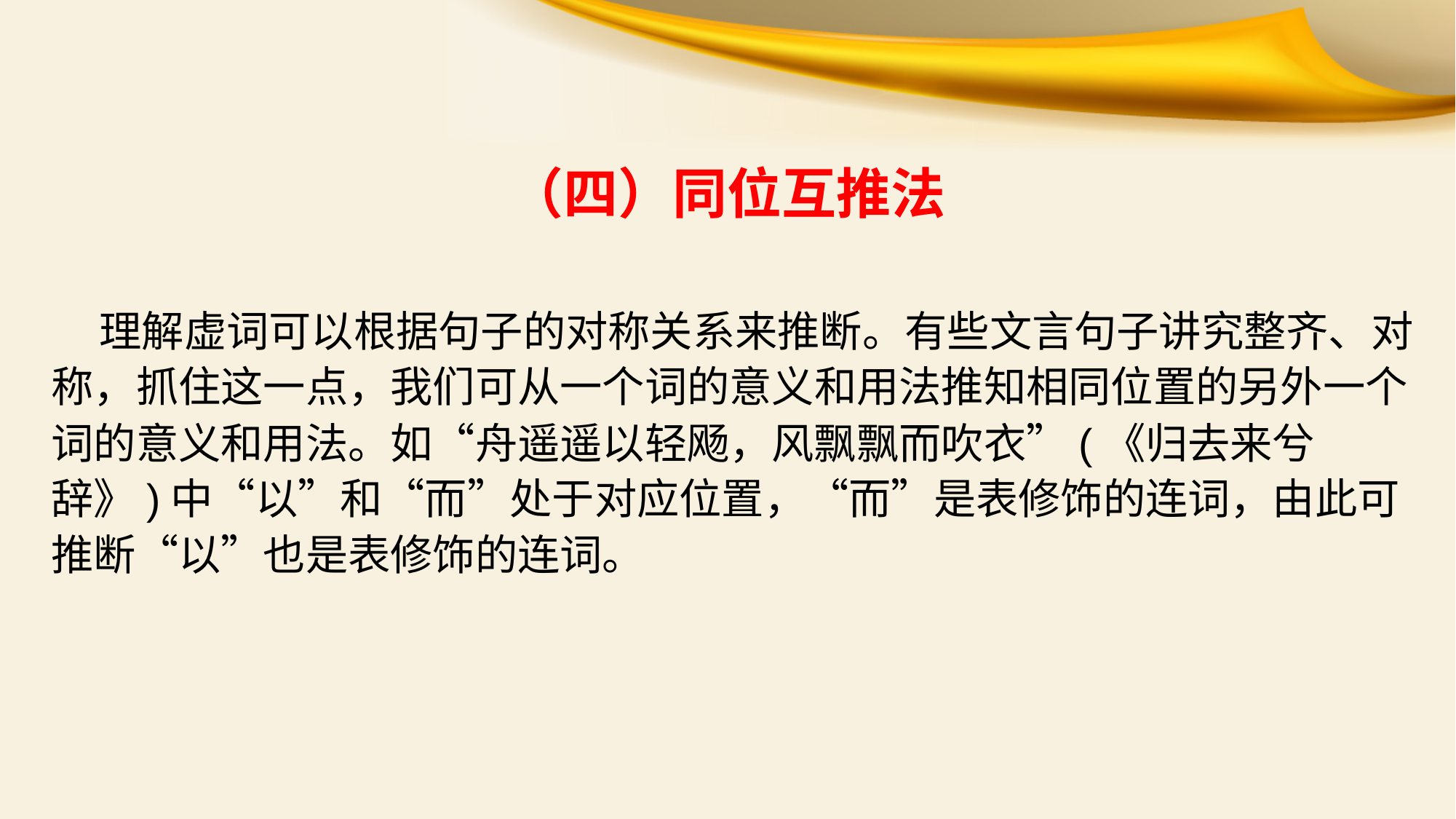

（四）同位互推法
    理解虚词可以根据句子的对称关系来推断。有些文言句子讲究整齐、对称，抓住这一点，我们可从一个词的意义和用法推知相同位置的另外一个词的意义和用法。如“舟遥遥以轻飏，风飘飘而吹衣”(《归去来兮辞》)中“以”和“而”处于对应位置，“而”是表修饰的连词，由此可推断“以”也是表修饰的连词。